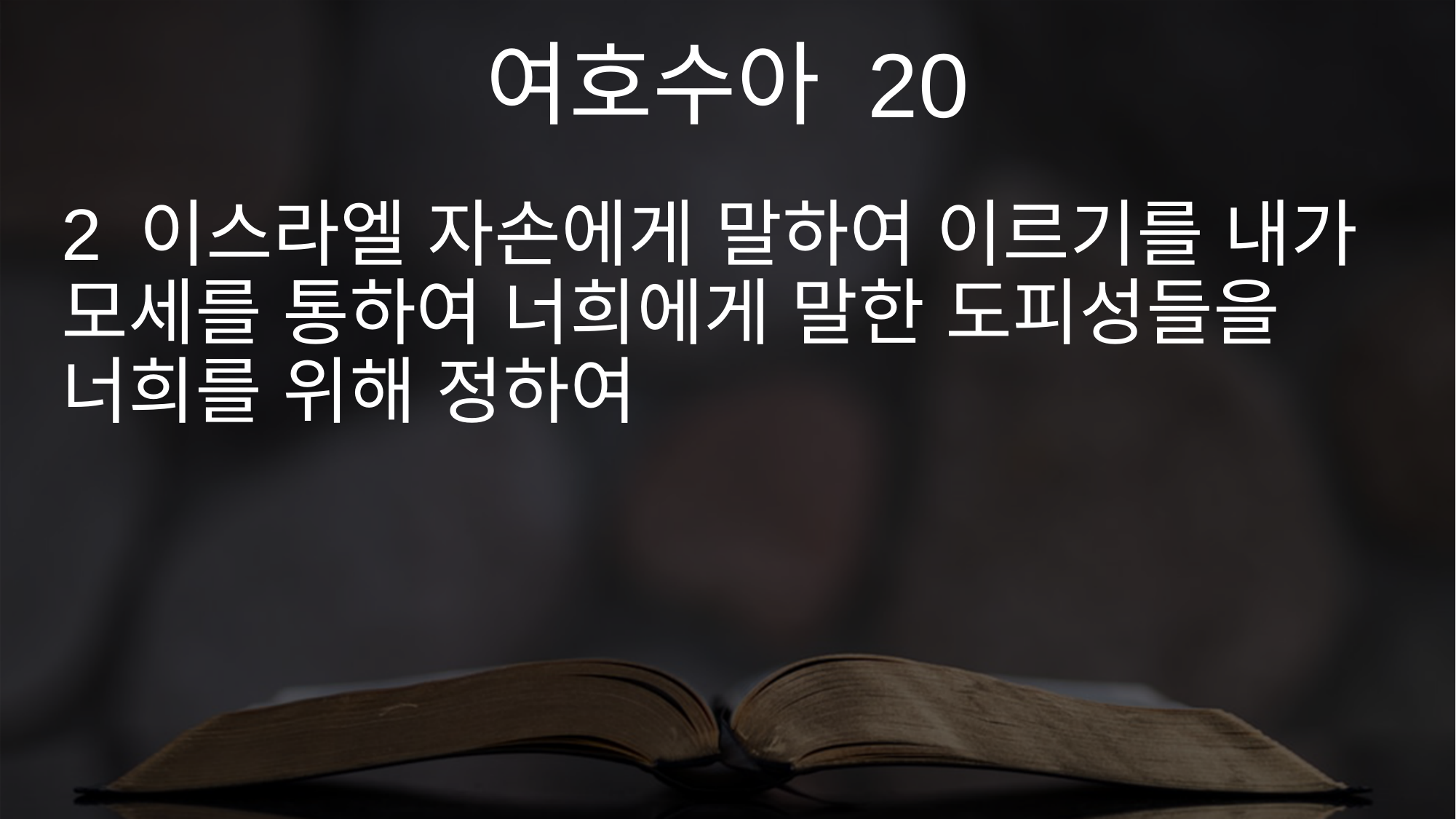

여호수아 20
2 이스라엘 자손에게 말하여 이르기를 내가 모세를 통하여 너희에게 말한 도피성들을 너희를 위해 정하여